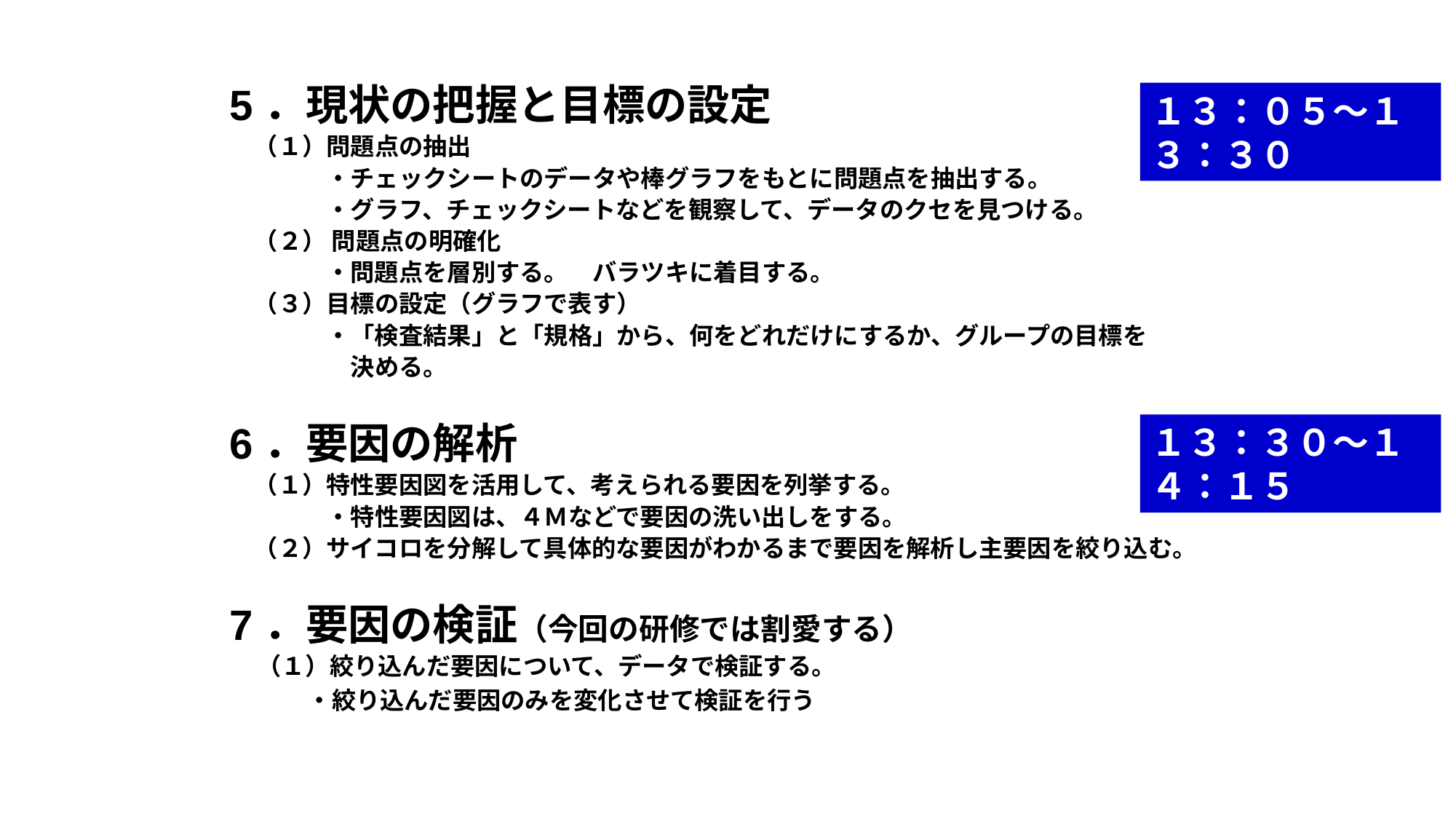

5．現状の把握と目標の設定
　（１）問題点の抽出
　　　　・チェックシートのデータや棒グラフをもとに問題点を抽出する。
　　　　・グラフ、チェックシートなどを観察して、データのクセを見つける。
　（２） 問題点の明確化
　　　　・問題点を層別する。　バラツキに着目する。
　（３）目標の設定（グラフで表す）
　　　　・「検査結果」と「規格」から、何をどれだけにするか、グループの目標を
　　　　　決める。

6．要因の解析
　（１）特性要因図を活用して、考えられる要因を列挙する。
　　　　・特性要因図は、４Ｍなどで要因の洗い出しをする。
　（２）サイコロを分解して具体的な要因がわかるまで要因を解析し主要因を絞り込む。

7．要因の検証（今回の研修では割愛する）
    （１）絞り込んだ要因について、データで検証する。
　　　 ・絞り込んだ要因のみを変化させて検証を行う

１３：０５～１３：３０
１３：３０～１４：１５